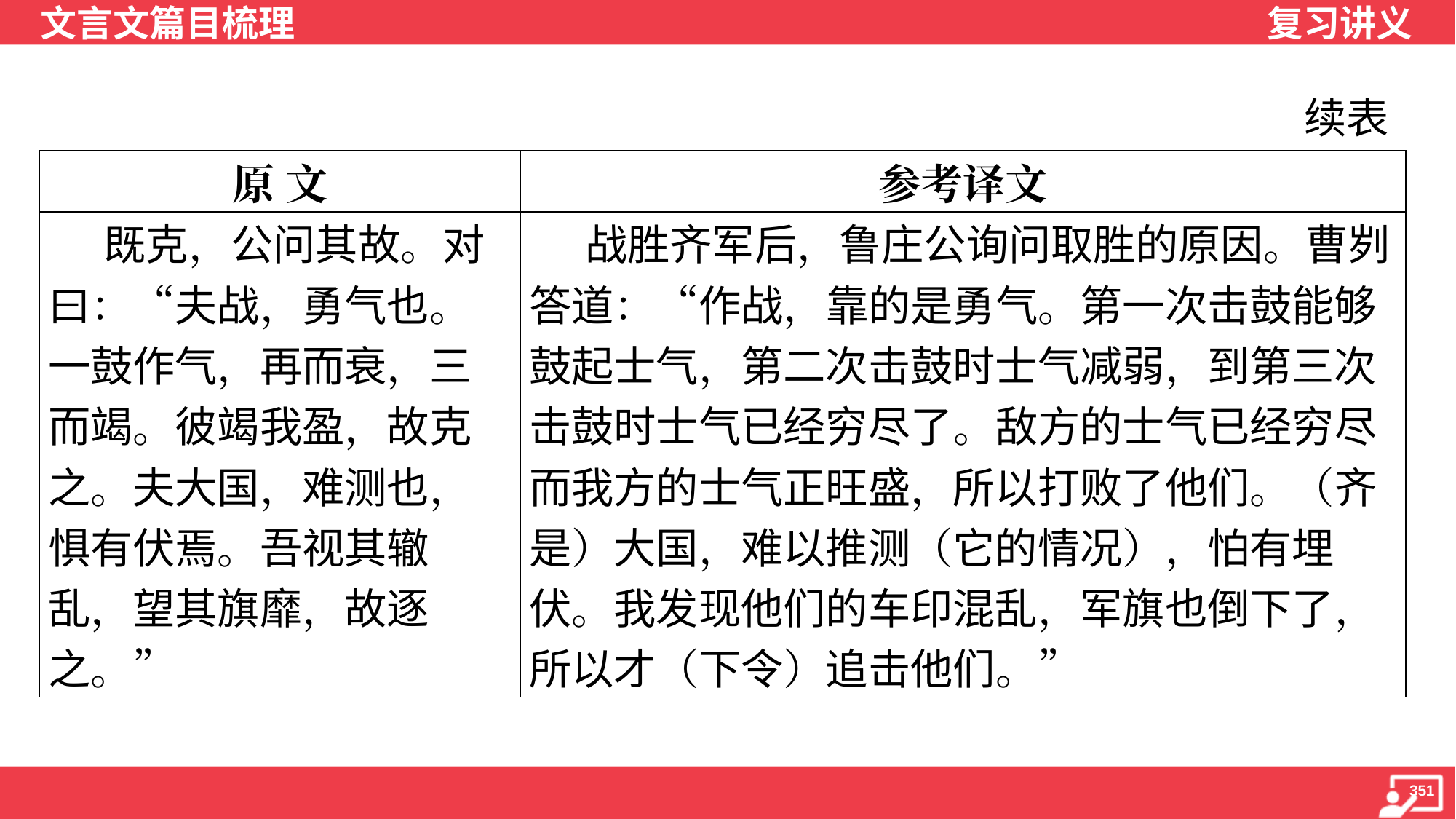

续表
| 原 文 | 参考译文 |
| --- | --- |
| 既克，公问其故。对曰：“夫战，勇气也。一鼓作气，再而衰，三而竭。彼竭我盈，故克之。夫大国，难测也，惧有伏焉。吾视其辙乱，望其旗靡，故逐之。” | 战胜齐军后，鲁庄公询问取胜的原因。曹刿答道：“作战，靠的是勇气。第一次击鼓能够鼓起士气，第二次击鼓时士气减弱，到第三次击鼓时士气已经穷尽了。敌方的士气已经穷尽而我方的士气正旺盛，所以打败了他们。（齐是）大国，难以推测（它的情况），怕有埋伏。我发现他们的车印混乱，军旗也倒下了，所以才（下令）追击他们。” |